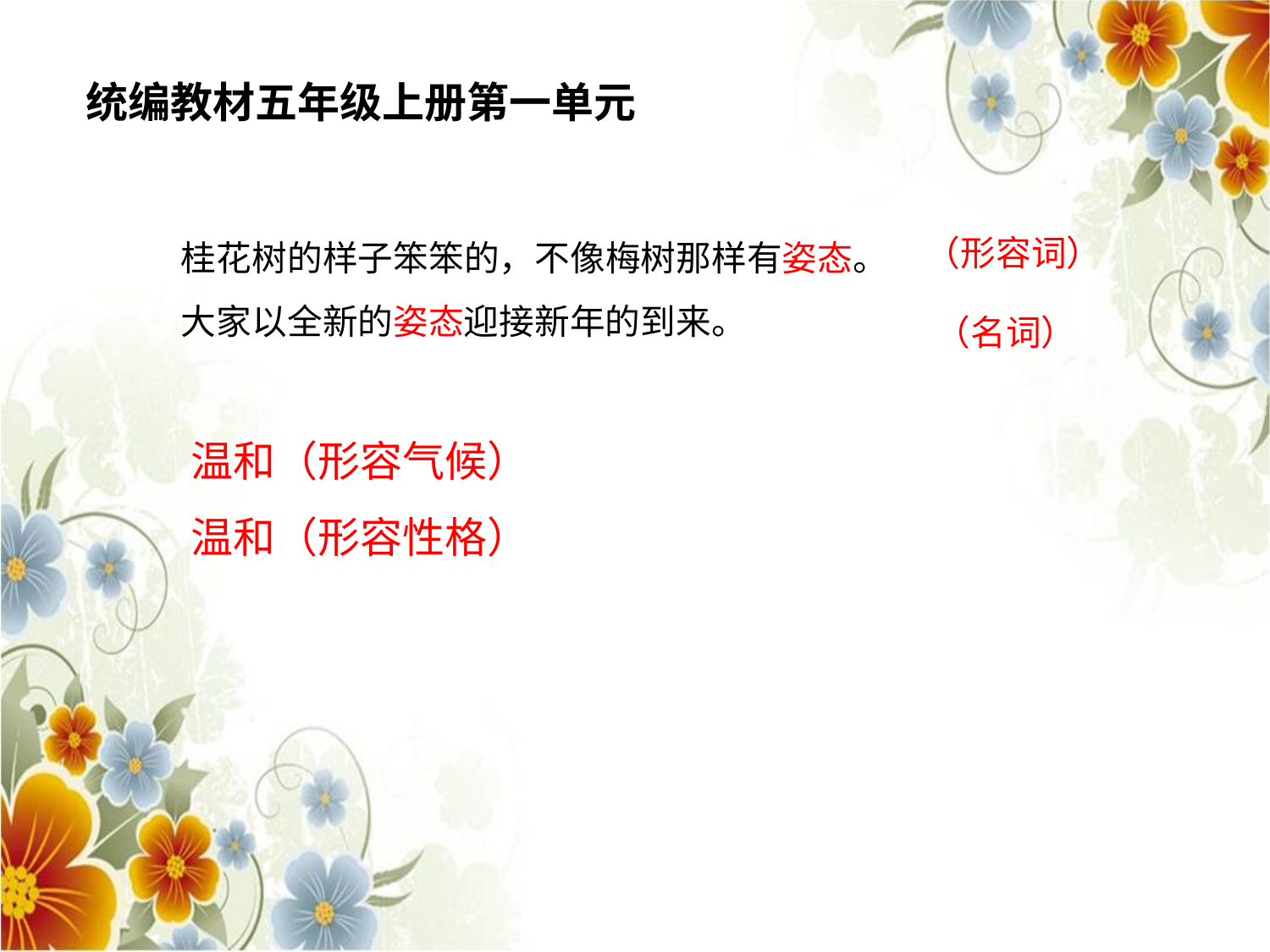

统编教材五年级上册第一单元
桂花树的样子笨笨的，不像梅树那样有姿态。
大家以全新的姿态迎接新年的到来。

（形容词）
（名词）
温和（形容气候）
温和（形容性格）